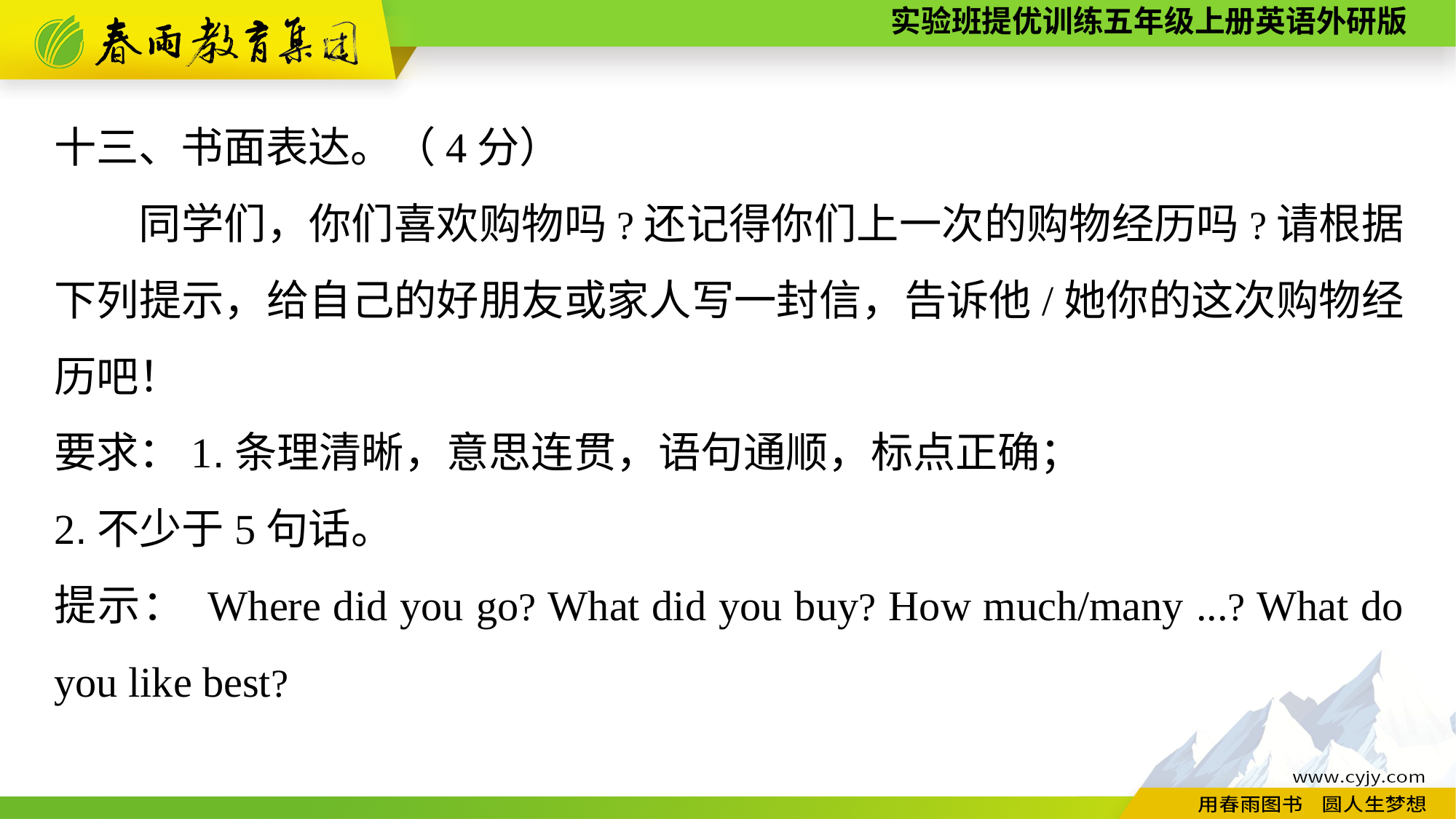

十三、书面表达。（4分）
同学们，你们喜欢购物吗?还记得你们上一次的购物经历吗?请根据下列提示，给自己的好朋友或家人写一封信，告诉他/她你的这次购物经历吧！
要求：1.条理清晰，意思连贯，语句通顺，标点正确；
2.不少于5句话。
提示： Where did you go? What did you buy? How much/many ...? What do you like best?